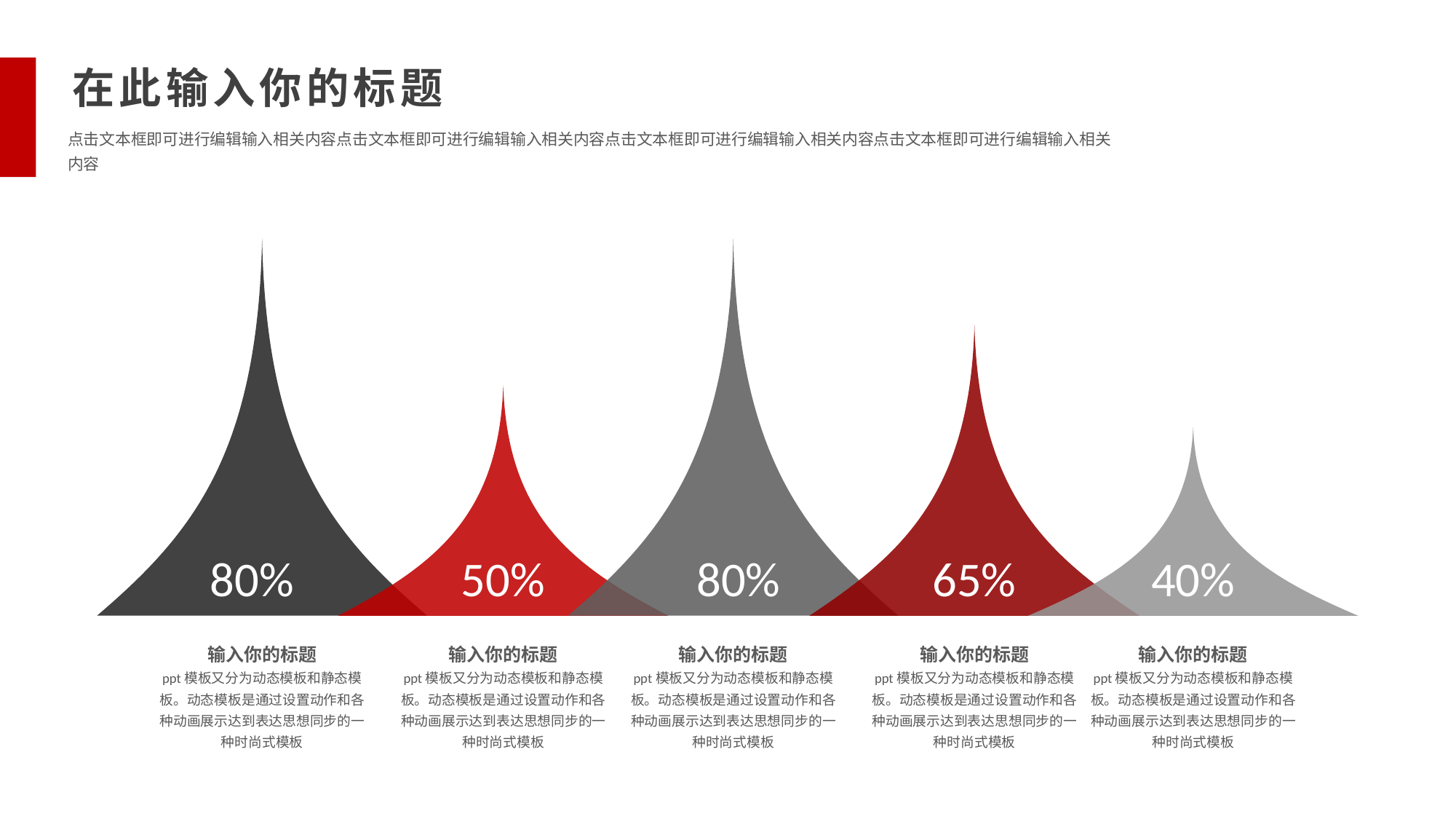

在此输入你的标题
点击文本框即可进行编辑输入相关内容点击文本框即可进行编辑输入相关内容点击文本框即可进行编辑输入相关内容点击文本框即可进行编辑输入相关内容

80%
50%
80%
65%
40%
输入你的标题
ppt模板又分为动态模板和静态模板。动态模板是通过设置动作和各种动画展示达到表达思想同步的一种时尚式模板
输入你的标题
ppt模板又分为动态模板和静态模板。动态模板是通过设置动作和各种动画展示达到表达思想同步的一种时尚式模板
输入你的标题
ppt模板又分为动态模板和静态模板。动态模板是通过设置动作和各种动画展示达到表达思想同步的一种时尚式模板
输入你的标题
ppt模板又分为动态模板和静态模板。动态模板是通过设置动作和各种动画展示达到表达思想同步的一种时尚式模板
输入你的标题
ppt模板又分为动态模板和静态模板。动态模板是通过设置动作和各种动画展示达到表达思想同步的一种时尚式模板